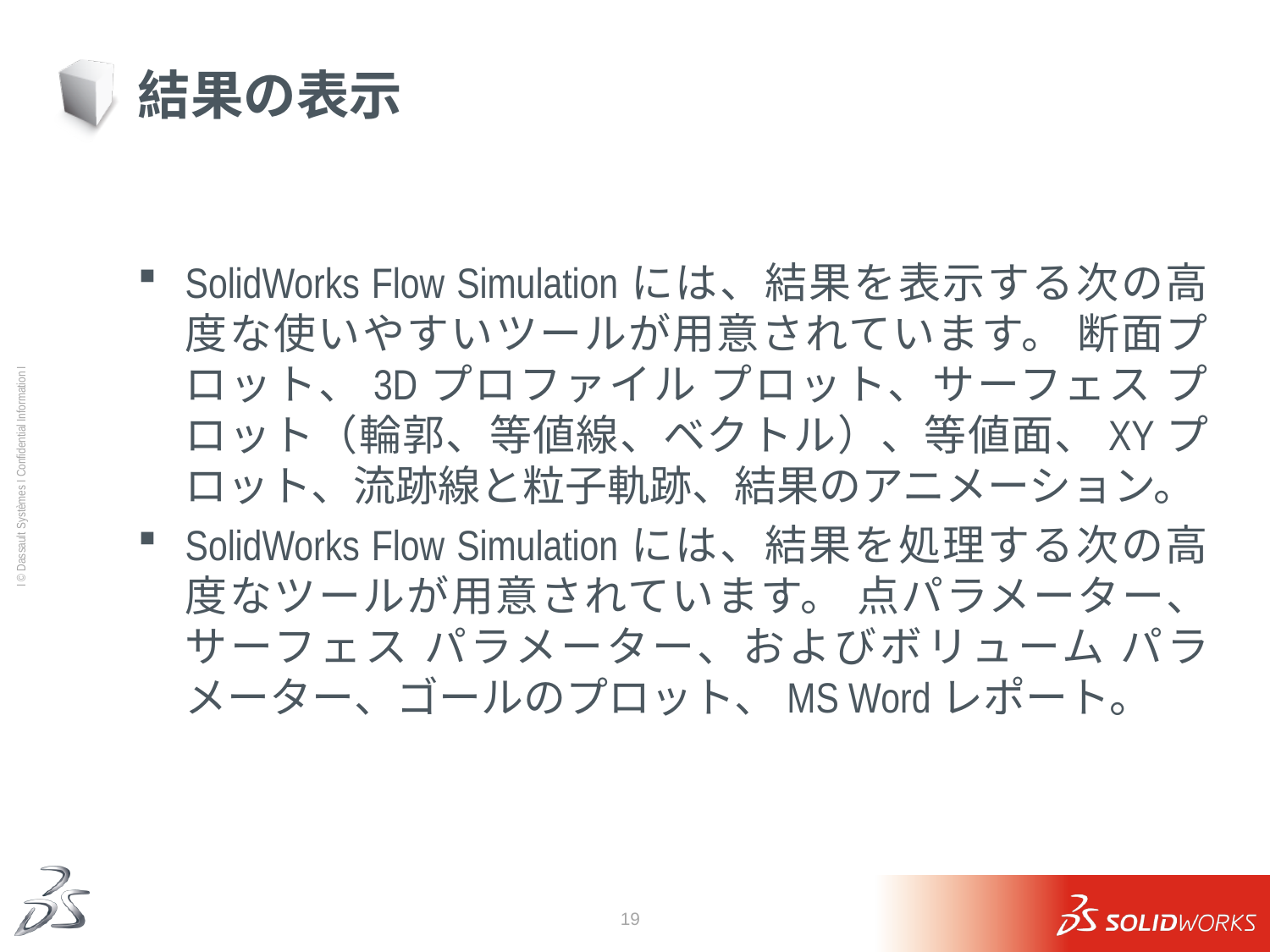

# 結果の表示
SolidWorks Flow Simulationには、結果を表示する次の高度な使いやすいツールが用意されています。 断面プロット、3Dプロファイル プロット、サーフェス プロット（輪郭、等値線、ベクトル）、等値面、XYプロット、流跡線と粒子軌跡、結果のアニメーション。
SolidWorks Flow Simulationには、結果を処理する次の高度なツールが用意されています。 点パラメーター、サーフェス パラメーター、およびボリューム パラメーター、ゴールのプロット、MS Wordレポート。